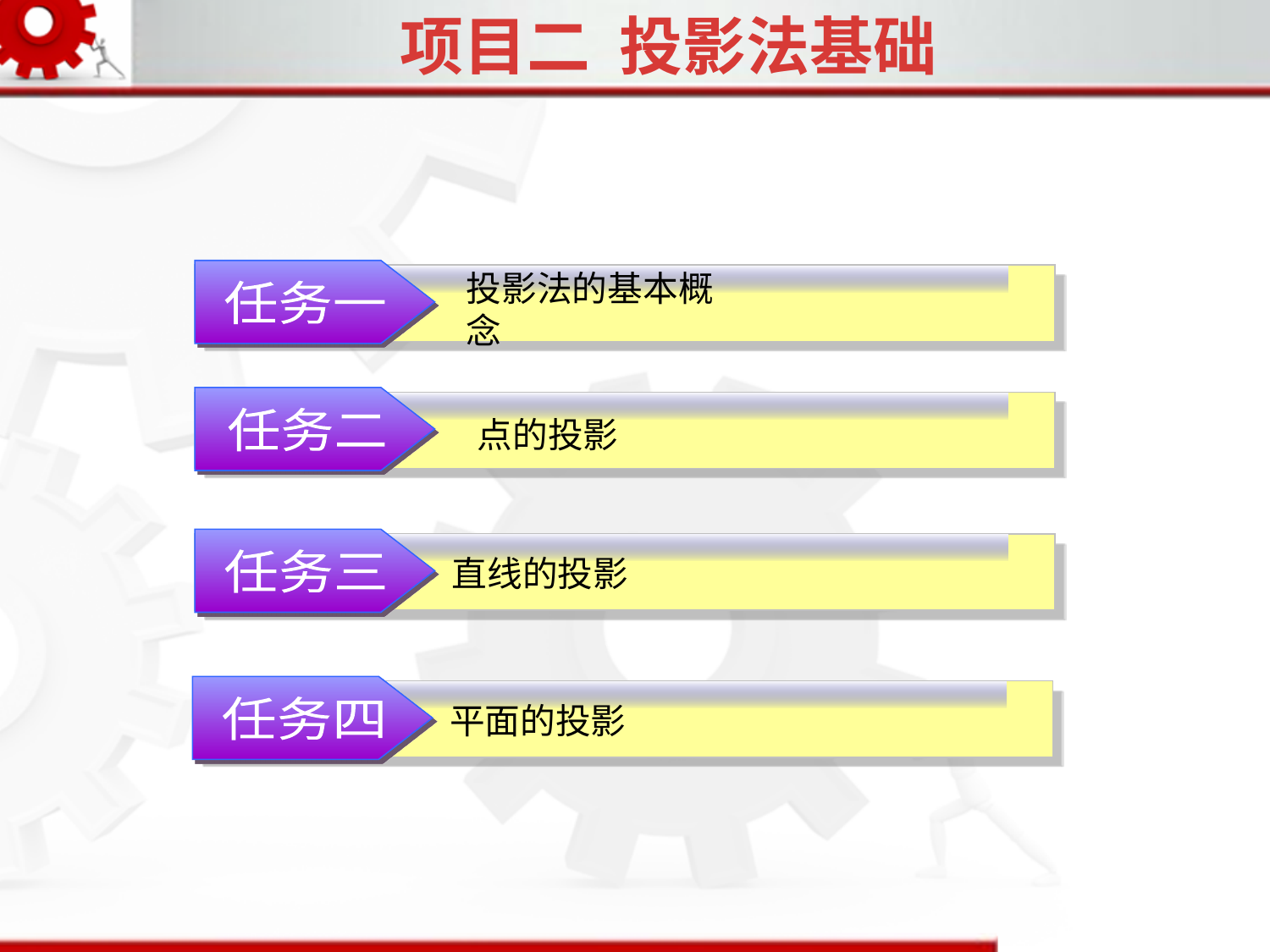

项目二  投影法基础

任务一
投影法的基本概念

点的投影
任务二

直线的投影
任务三

平面的投影
任务四